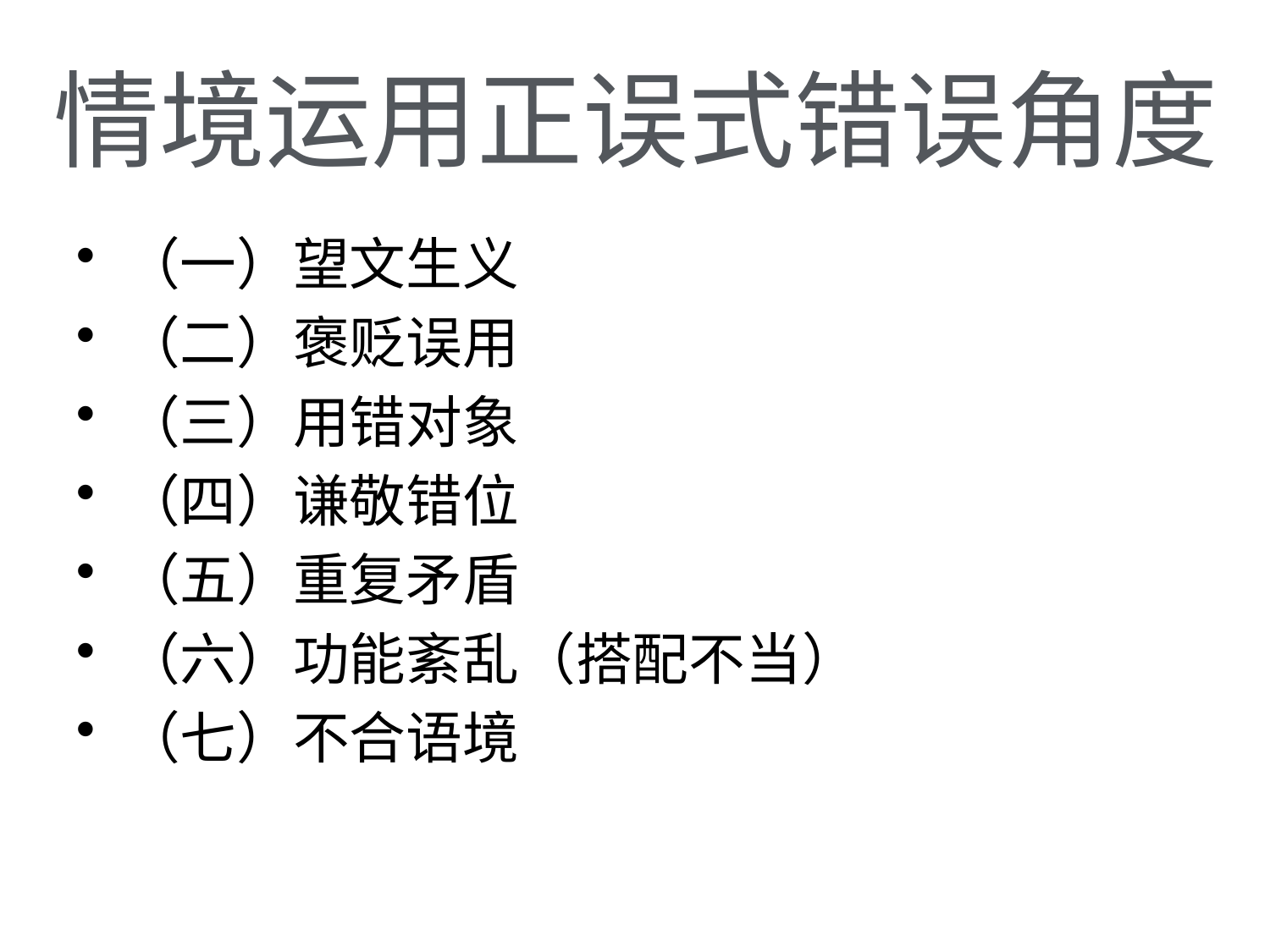

# 情境运用正误式错误角度
（一）望文生义
（二）褒贬误用
（三）用错对象
（四）谦敬错位
（五）重复矛盾
（六）功能紊乱（搭配不当）
（七）不合语境